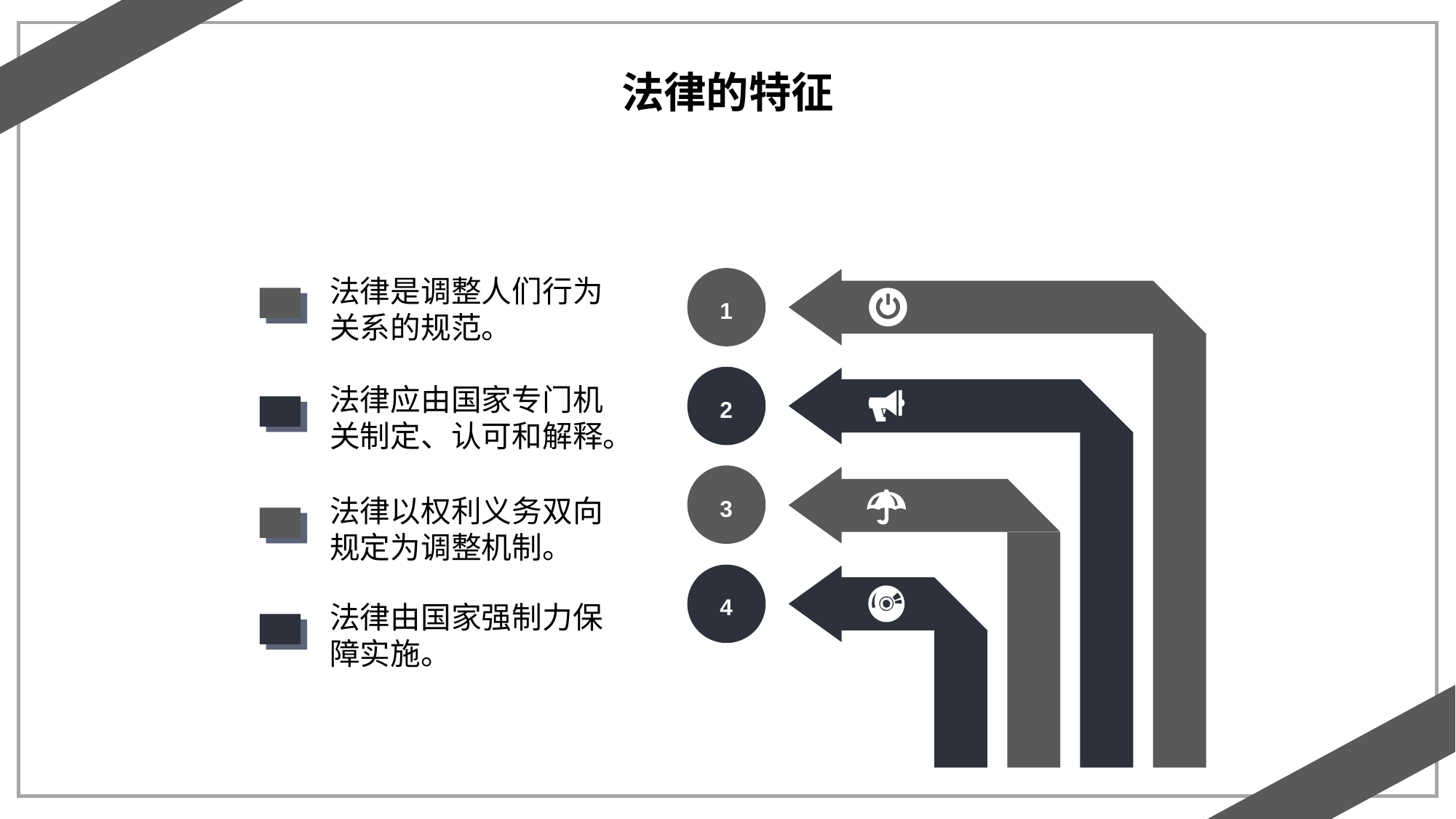

法律的特征
法律是调整人们行为关系的规范。

1

2

法律应由国家专门机关制定、认可和解释。

3

法律以权利义务双向规定为调整机制。

4

法律由国家强制力保障实施。